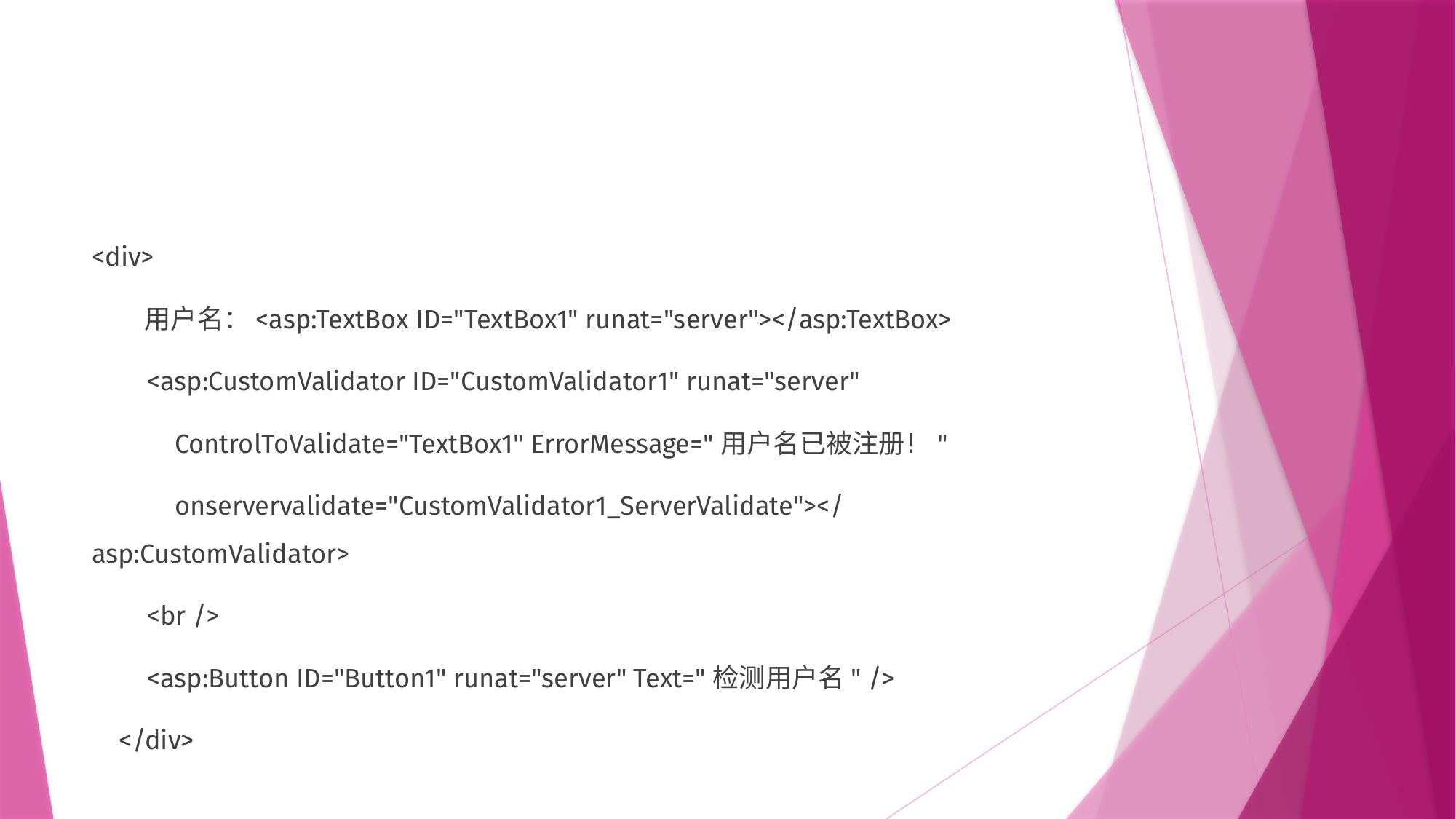

#
<div>
        用户名：<asp:TextBox ID="TextBox1" runat="server"></asp:TextBox>
        <asp:CustomValidator ID="CustomValidator1" runat="server"
            ControlToValidate="TextBox1" ErrorMessage="用户名已被注册！"
            onservervalidate="CustomValidator1_ServerValidate"></asp:CustomValidator>
        <br />
        <asp:Button ID="Button1" runat="server" Text="检测用户名" />
    </div>